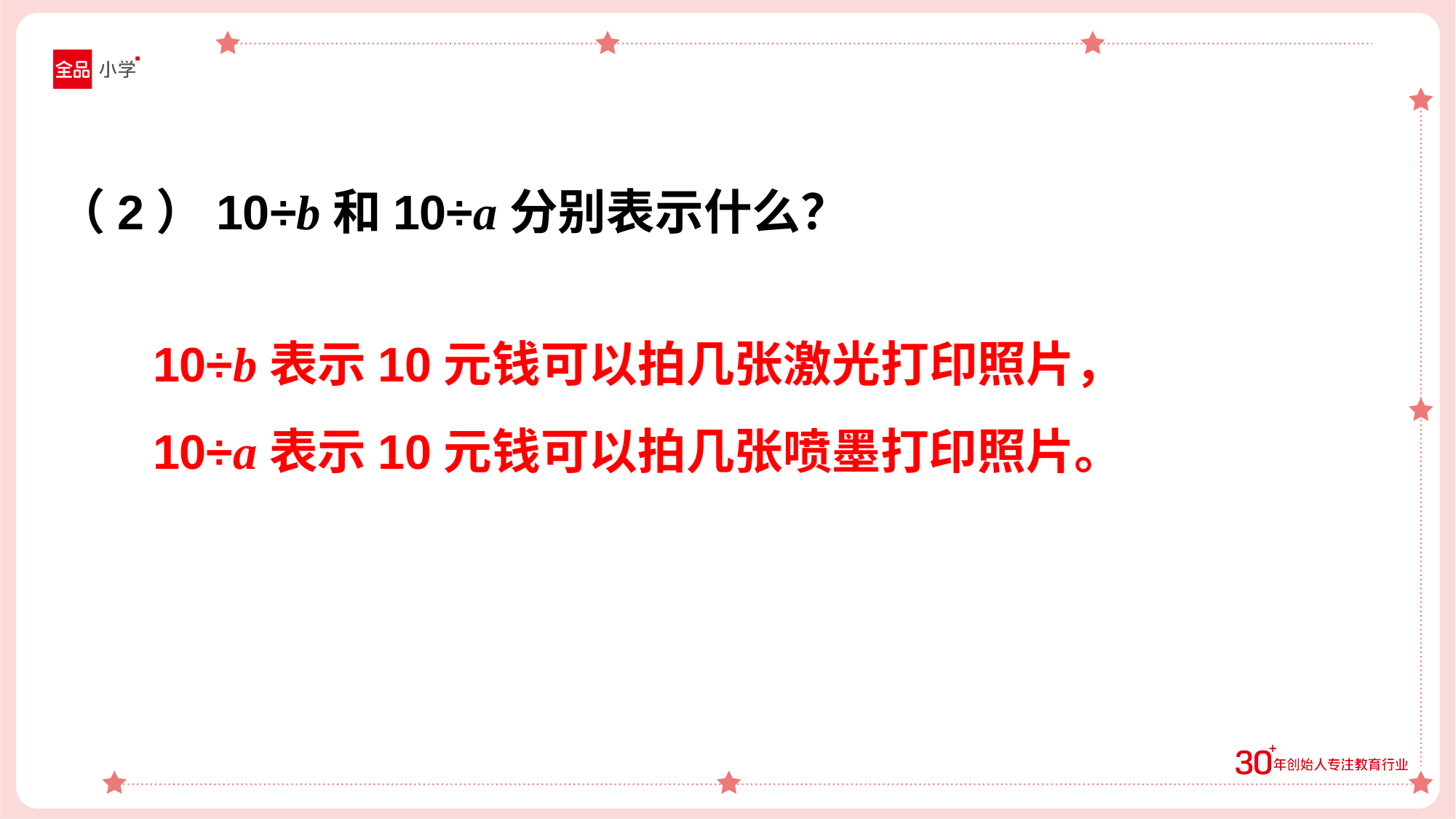

（2）10÷b和10÷a分别表示什么？
10÷b表示10元钱可以拍几张激光打印照片，
10÷a表示10元钱可以拍几张喷墨打印照片。